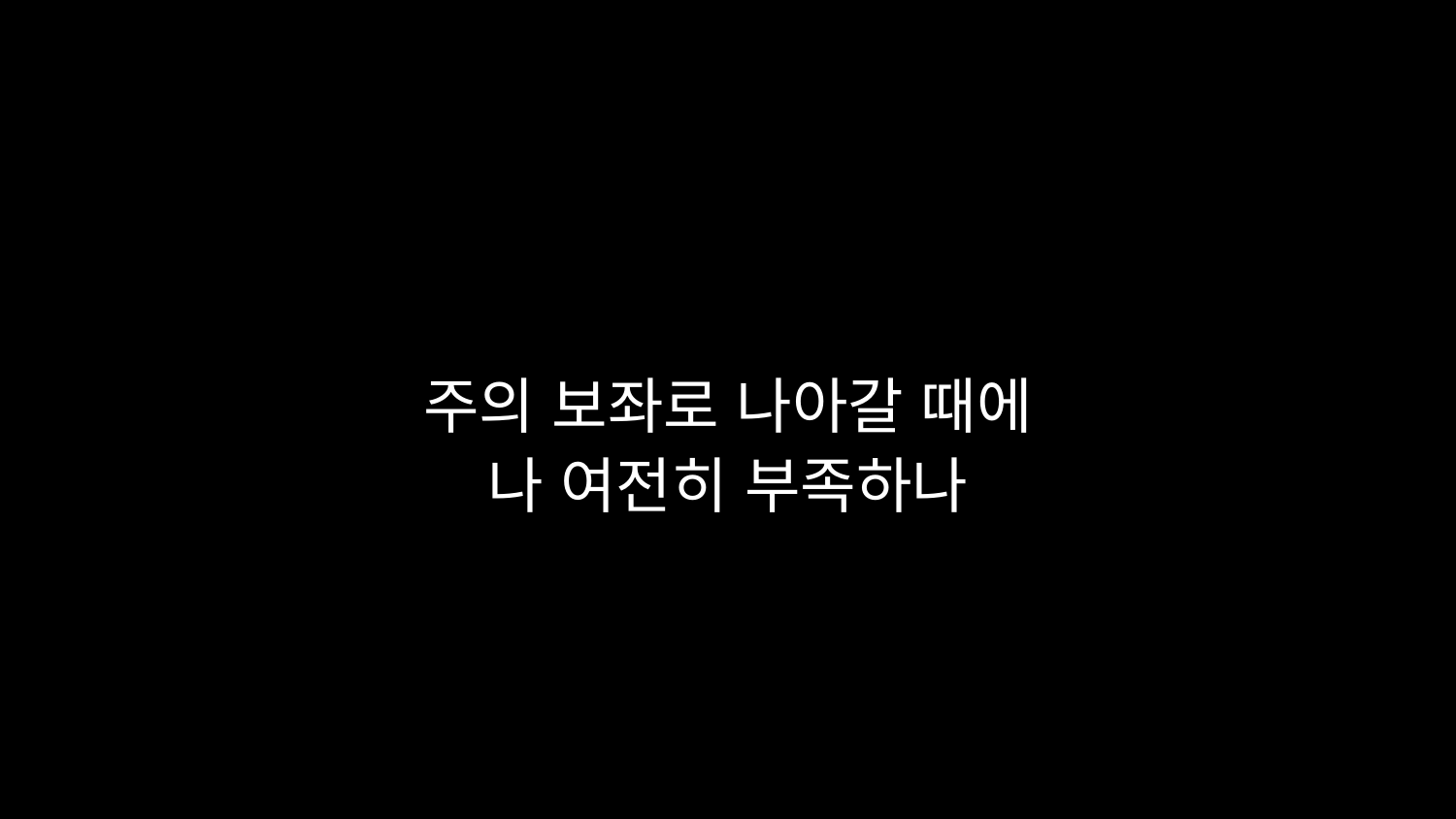

# 주의 보좌로 나아갈 때에 나 여전히 부족하나